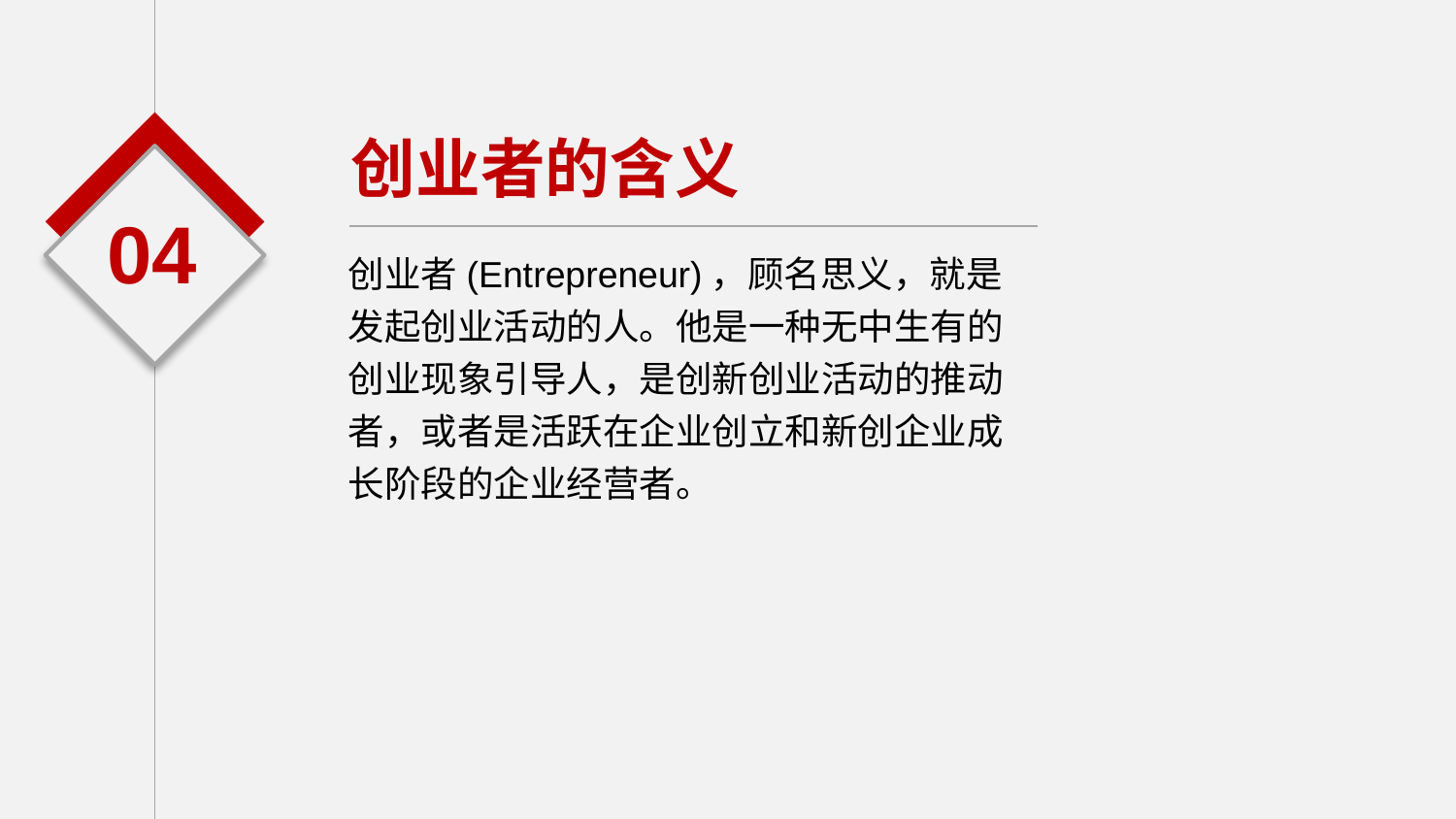

创业者的含义

04
创业者(Entrepreneur)，顾名思义，就是发起创业活动的人。他是一种无中生有的创业现象引导人，是创新创业活动的推动者，或者是活跃在企业创立和新创企业成长阶段的企业经营者。